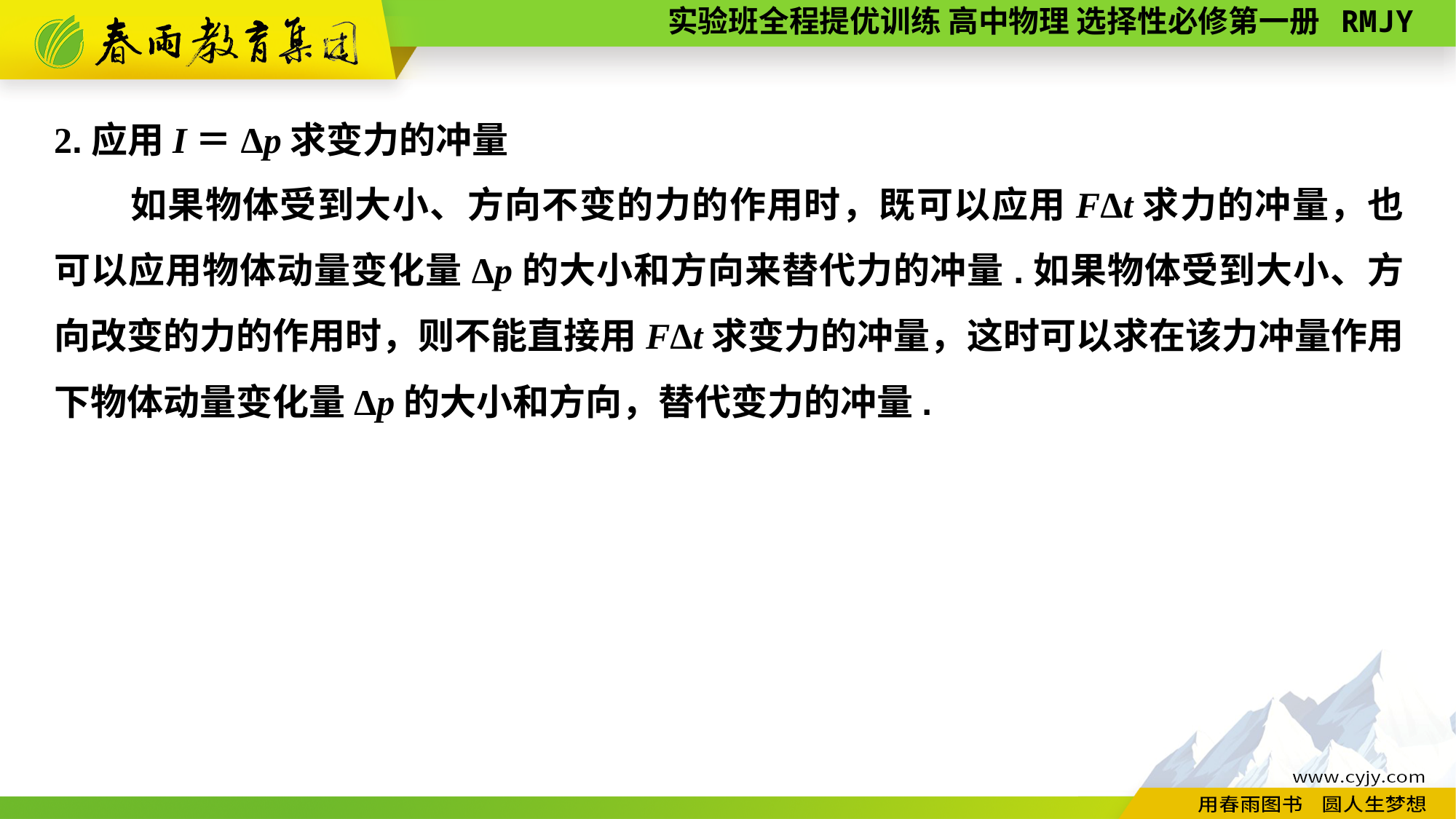

2.应用I＝Δp求变力的冲量
如果物体受到大小、方向不变的力的作用时，既可以应用FΔt求力的冲量，也可以应用物体动量变化量Δp的大小和方向来替代力的冲量.如果物体受到大小、方向改变的力的作用时，则不能直接用FΔt求变力的冲量，这时可以求在该力冲量作用下物体动量变化量Δp的大小和方向，替代变力的冲量.